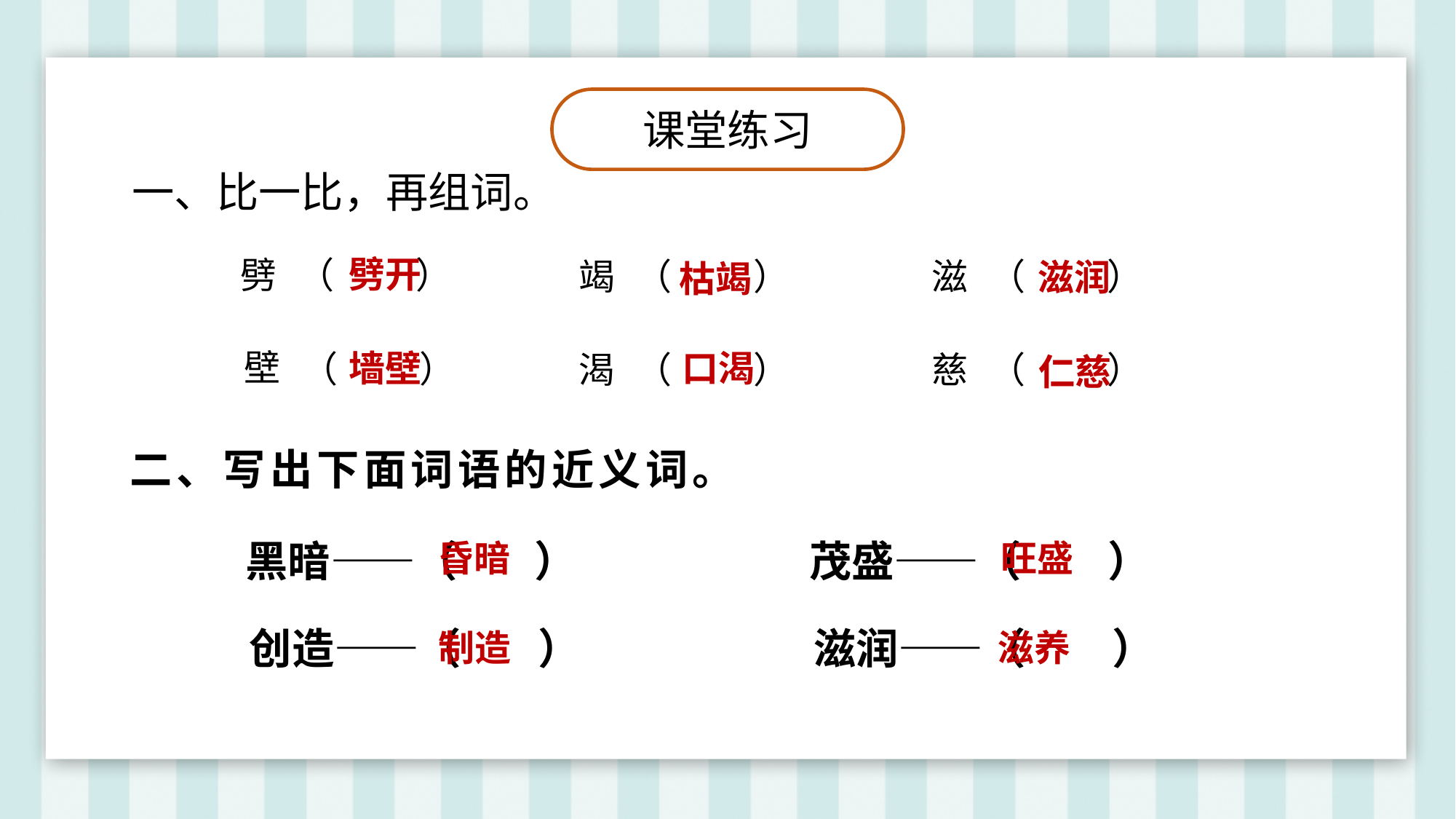

课堂练习
一、比一比，再组词。
劈开
劈
（          ）
竭
滋
（          ）
（          ）
滋润
枯竭
壁
墙壁
口渴
（          ）
渴
慈
（          ）
（          ）
仁慈
二、写出下面词语的近义词。
黑暗——（        ）
茂盛——（         ）
昏暗
旺盛
创造——（        ）
滋润——（         ）
制造
滋养